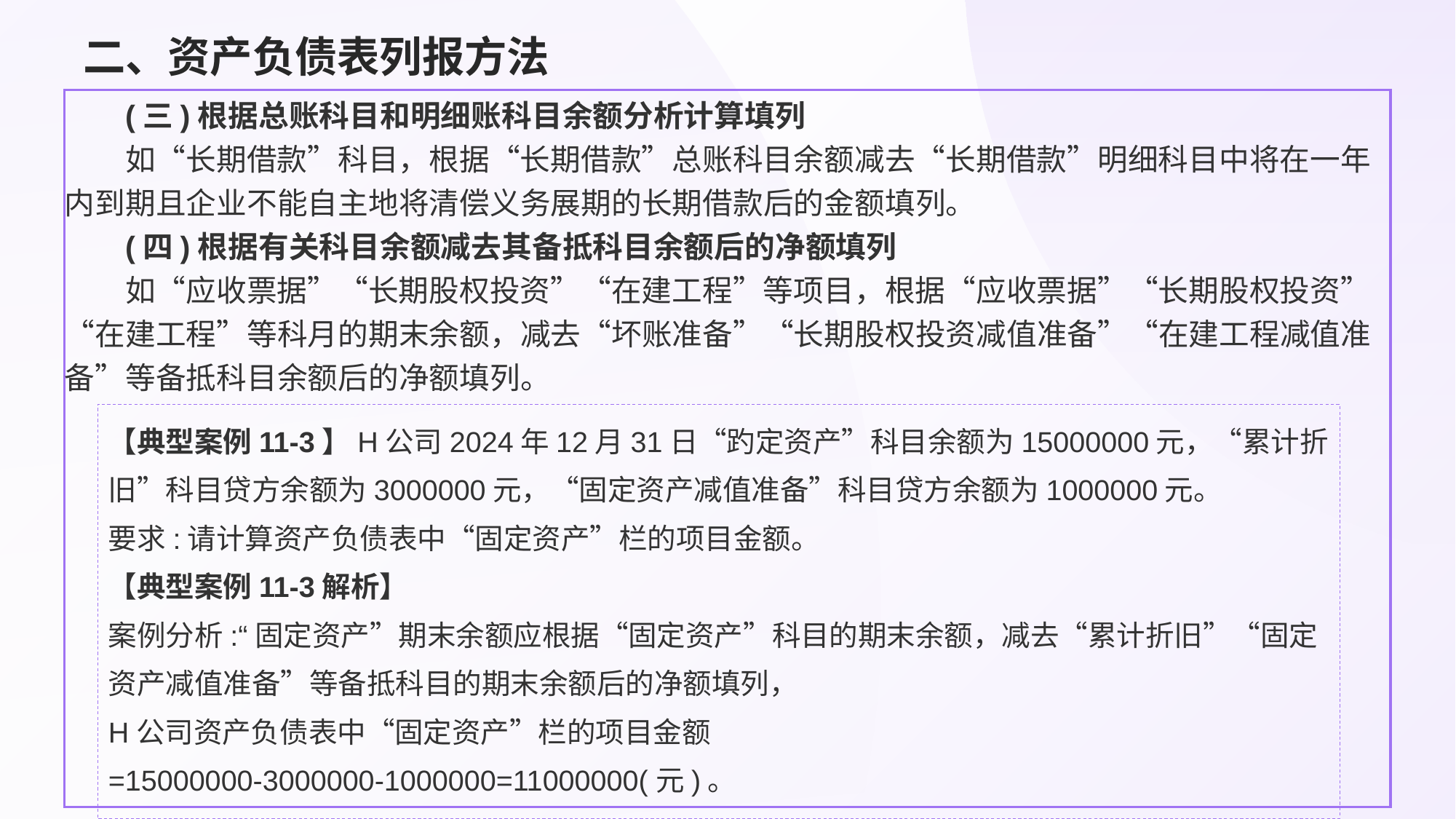

# 二、资产负债表列报方法
(三)根据总账科目和明细账科目余额分析计算填列
如“长期借款”科目，根据“长期借款”总账科目余额减去“长期借款”明细科目中将在一年内到期且企业不能自主地将清偿义务展期的长期借款后的金额填列。
(四)根据有关科目余额减去其备抵科目余额后的净额填列
如“应收票据”“长期股权投资”“在建工程”等项目，根据“应收票据”“长期股权投资”“在建工程”等科月的期末余额，减去“坏账准备”“长期股权投资减值准备”“在建工程减值准备”等备抵科目余额后的净额填列。
【典型案例11-3】H公司2024年12月31日“趵定资产”科目余额为15000000元，“累计折旧”科目贷方余额为3000000元，“固定资产减值准备”科目贷方余额为1000000元。
要求:请计算资产负债表中“固定资产”栏的项目金额。
【典型案例11-3解析】
案例分析:“固定资产”期末余额应根据“固定资产”科目的期末余额，减去“累计折旧”“固定资产减值准备”等备抵科目的期末余额后的净额填列，
H公司资产负债表中“固定资产”栏的项目金额
=15000000-3000000-1000000=11000000(元)。